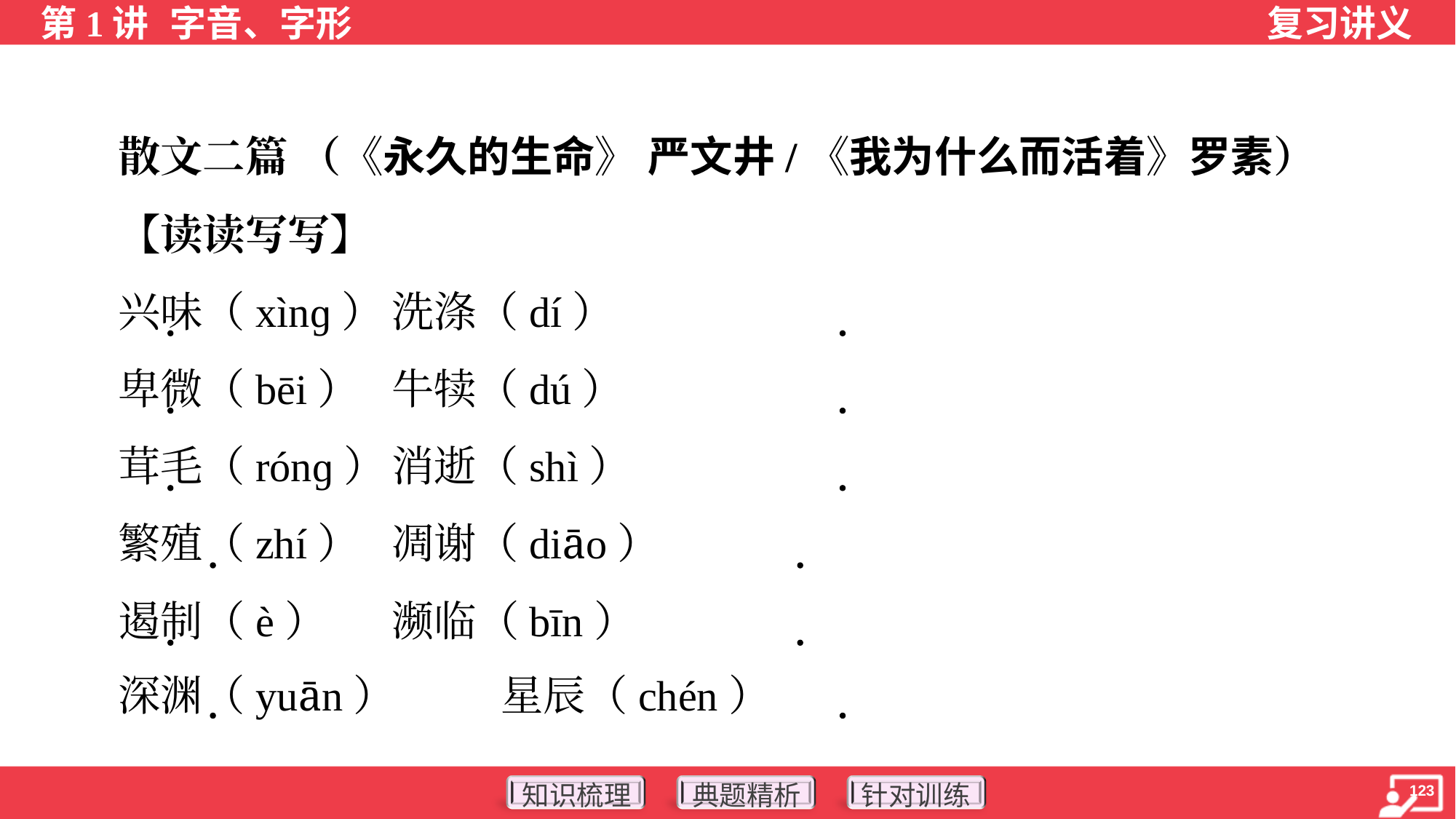

散文二篇 （《永久的生命》 严文井/《我为什么而活着》罗素）
    【读读写写】
    兴味（xìnɡ）	洗涤（dí）
    卑微（bēi）	牛犊（dú）
    茸毛（rónɡ）	消逝（shì）
    繁殖（zhí）	凋谢（diāo）
    遏制（è）	濒临（bīn）
    深渊（yuān）	星辰（chén）